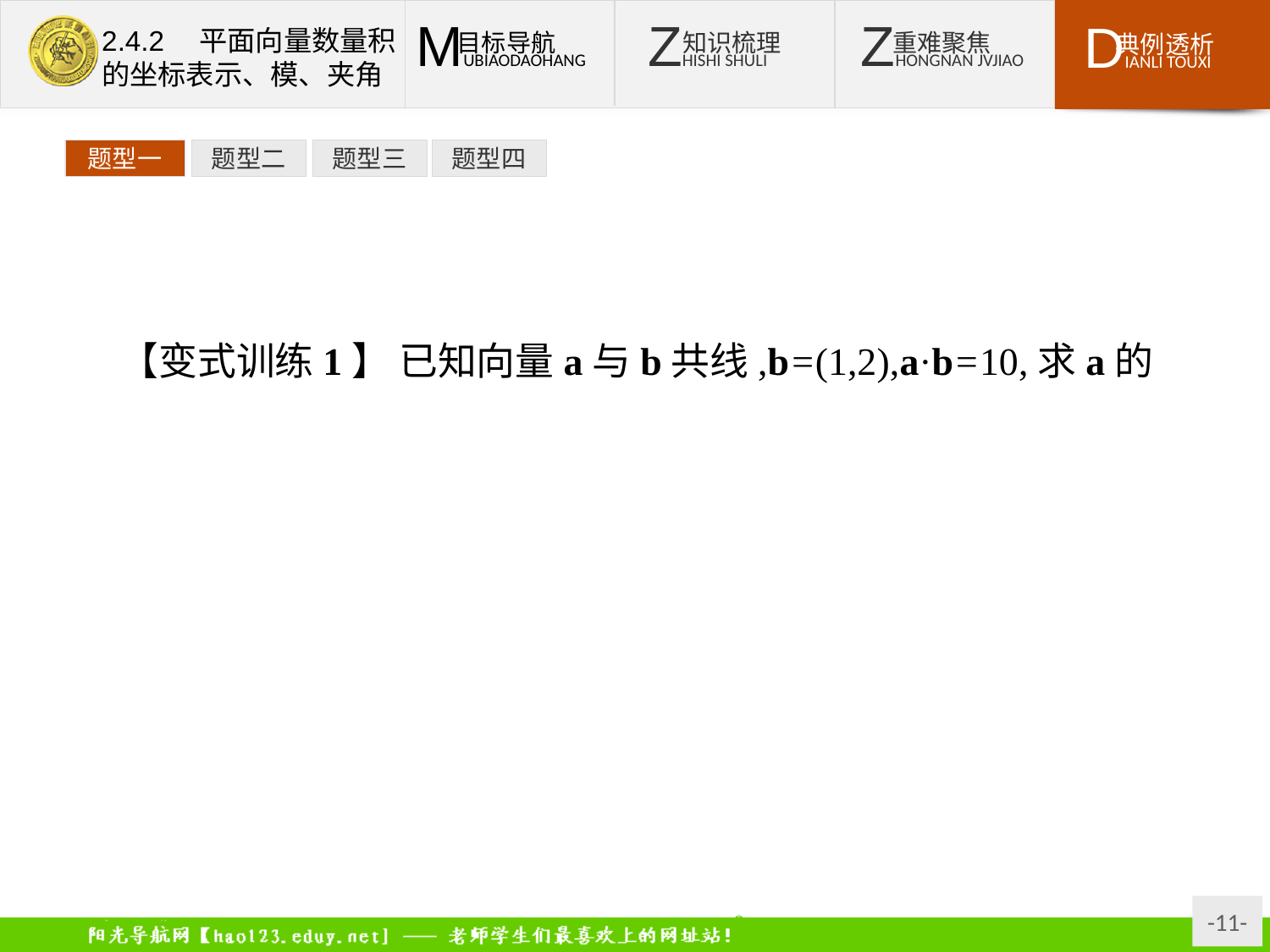

题型一
题型二
题型三
题型四
【变式训练1】 已知向量a与b共线,b=(1,2),a·b=10,求a的坐标.
解:∵a与b共线,
∴设a=λb.
∵a·b=10,∴λb·b=λb2=10.
∵b=(1,2),∴b2=5,∴λ=2.
∴a=2b=2(1,2)=(2,4).